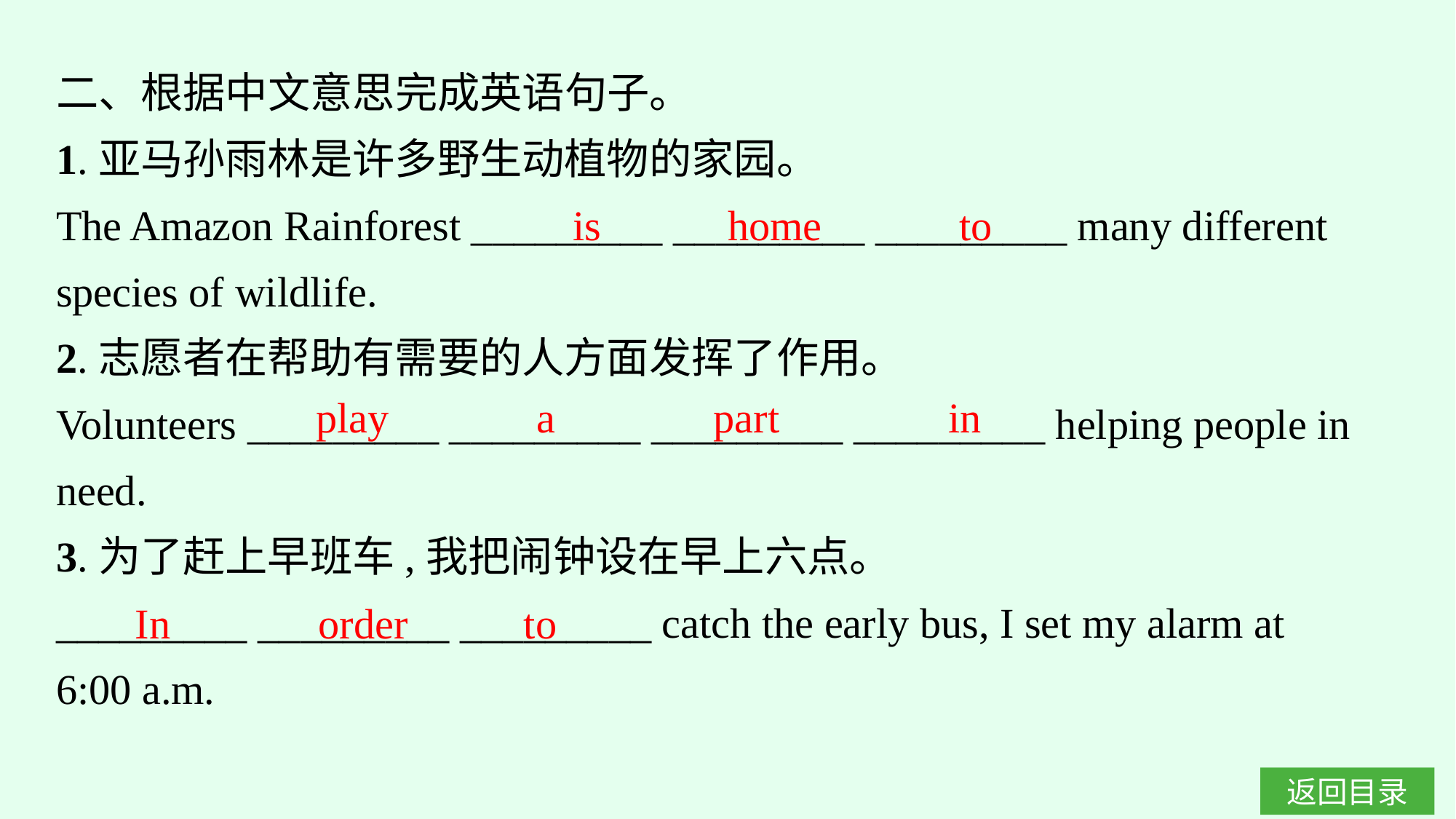

二、根据中文意思完成英语句子。
1.亚马孙雨林是许多野生动植物的家园。
The Amazon Rainforest _________ _________ _________ many different species of wildlife.
2.志愿者在帮助有需要的人方面发挥了作用。
Volunteers _________ _________ _________ _________ helping people in need.
3.为了赶上早班车,我把闹钟设在早上六点。
_________ _________ _________ catch the early bus, I set my alarm at     6:00 a.m.
is            home             to
play              a               part                in
In              order           to